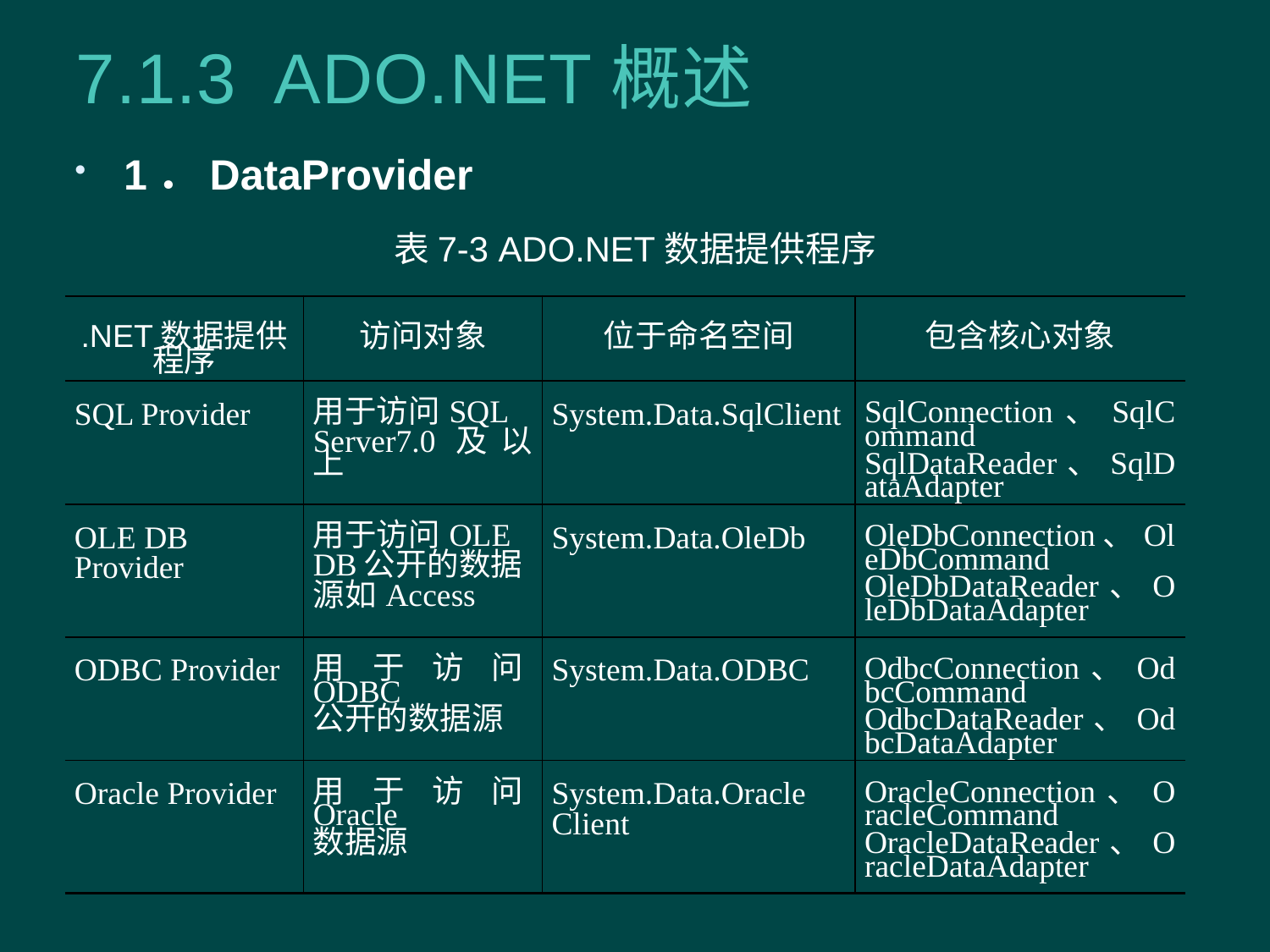

# 7.1.3  ADO.NET概述
1．DataProvider
表7-3 ADO.NET数据提供程序

| .NET数据提供程序 | 访问对象 | 位于命名空间 | 包含核心对象 |
| --- | --- | --- | --- |
| SQL Provider | 用于访问SQL Server7.0及以上 | System.Data.SqlClient | SqlConnection、SqlCommand SqlDataReader、SqlDataAdapter |
| OLE DB Provider | 用于访问OLE DB公开的数据 源如Access | System.Data.OleDb | OleDbConnection、OleDbCommand OleDbDataReader、OleDbDataAdapter |
| ODBC Provider | 用于访问ODBC 公开的数据源 | System.Data.ODBC | OdbcConnection、OdbcCommand OdbcDataReader、OdbcDataAdapter |
| Oracle Provider | 用于访问Oracle 数据源 | System.Data.Oracle Client | OracleConnection、OracleCommand OracleDataReader、OracleDataAdapter |